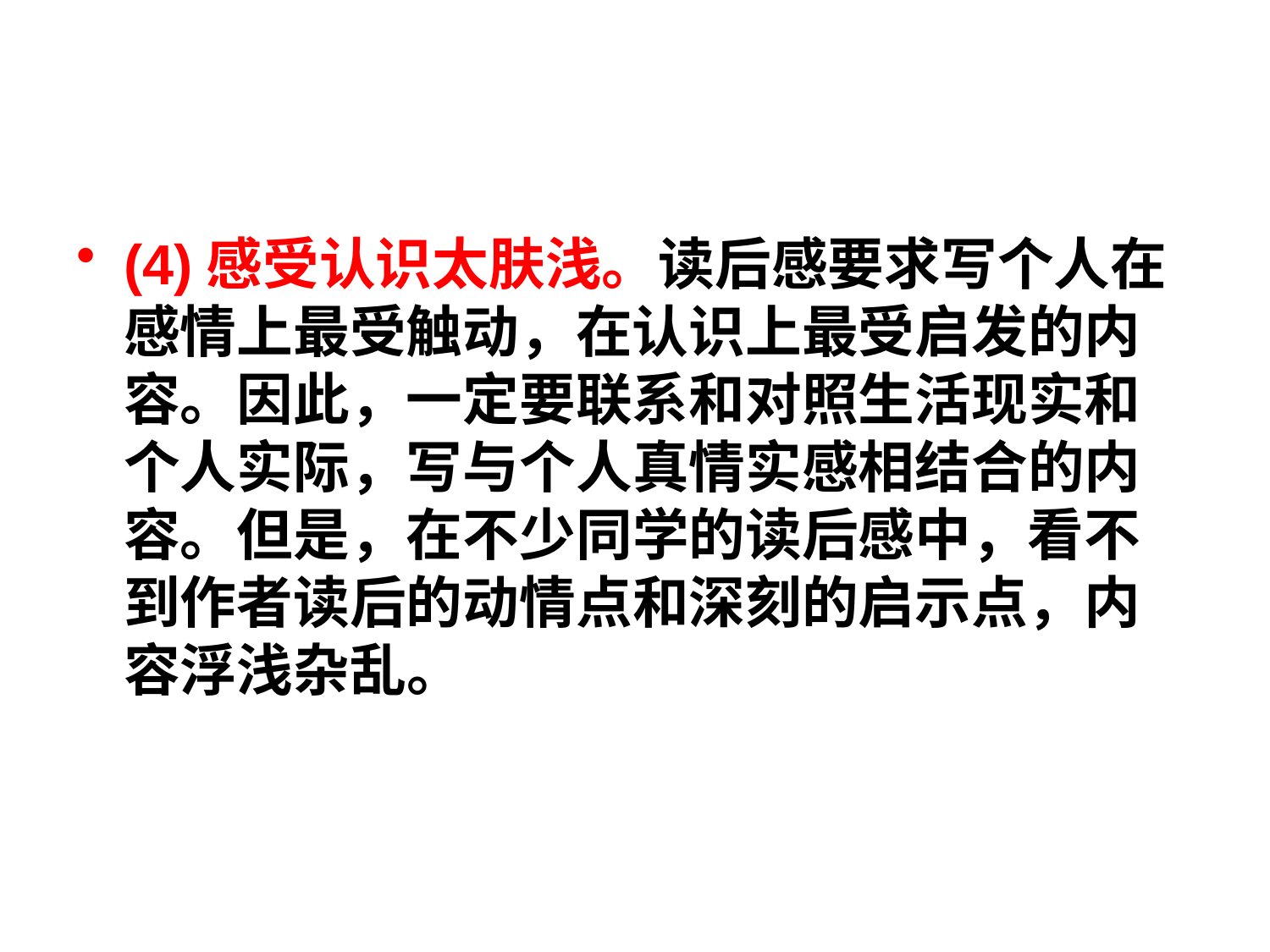

#
(4)感受认识太肤浅。读后感要求写个人在感情上最受触动，在认识上最受启发的内容。因此，一定要联系和对照生活现实和个人实际，写与个人真情实感相结合的内容。但是，在不少同学的读后感中，看不到作者读后的动情点和深刻的启示点，内容浮浅杂乱。